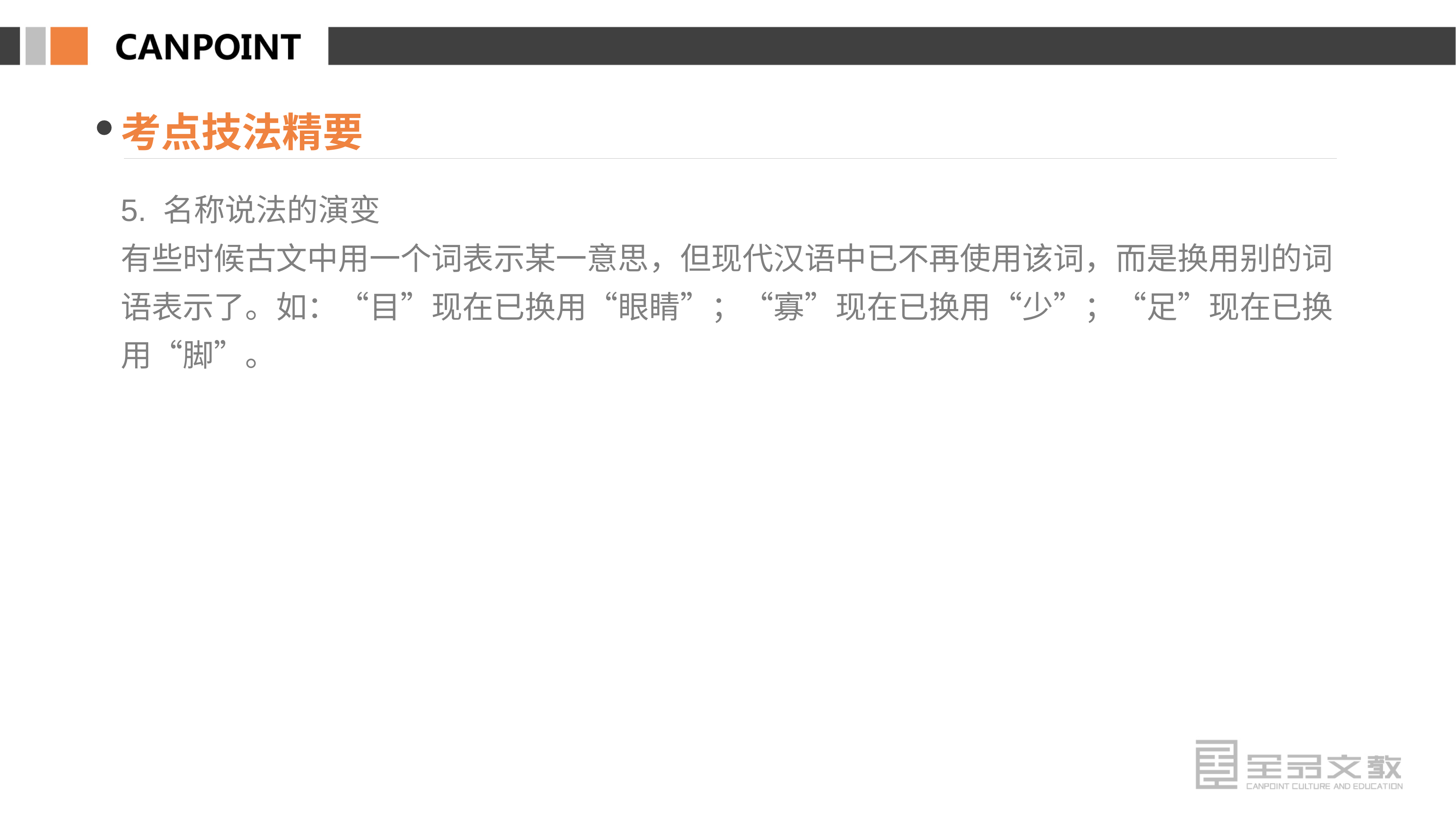

考点技法精要

5. 名称说法的演变
有些时候古文中用一个词表示某一意思，但现代汉语中已不再使用该词，而是换用别的词语表示了。如：“目”现在已换用“眼睛”；“寡”现在已换用“少”；“足”现在已换用“脚”。